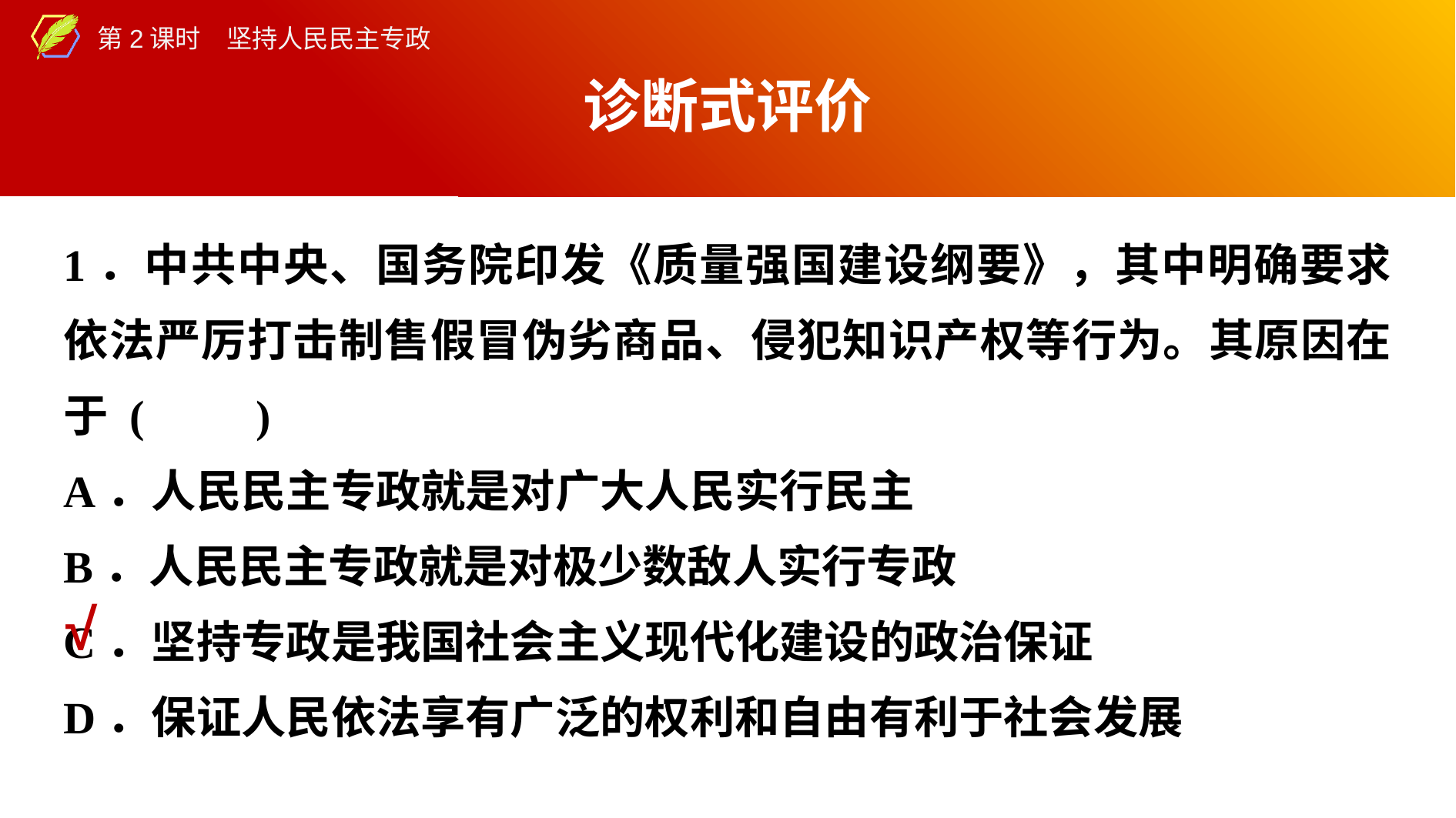

诊断式评价
1．中共中央、国务院印发《质量强国建设纲要》，其中明确要求依法严厉打击制售假冒伪劣商品、侵犯知识产权等行为。其原因在于 (　　)
A．人民民主专政就是对广大人民实行民主
B．人民民主专政就是对极少数敌人实行专政
C．坚持专政是我国社会主义现代化建设的政治保证
D．保证人民依法享有广泛的权利和自由有利于社会发展
√